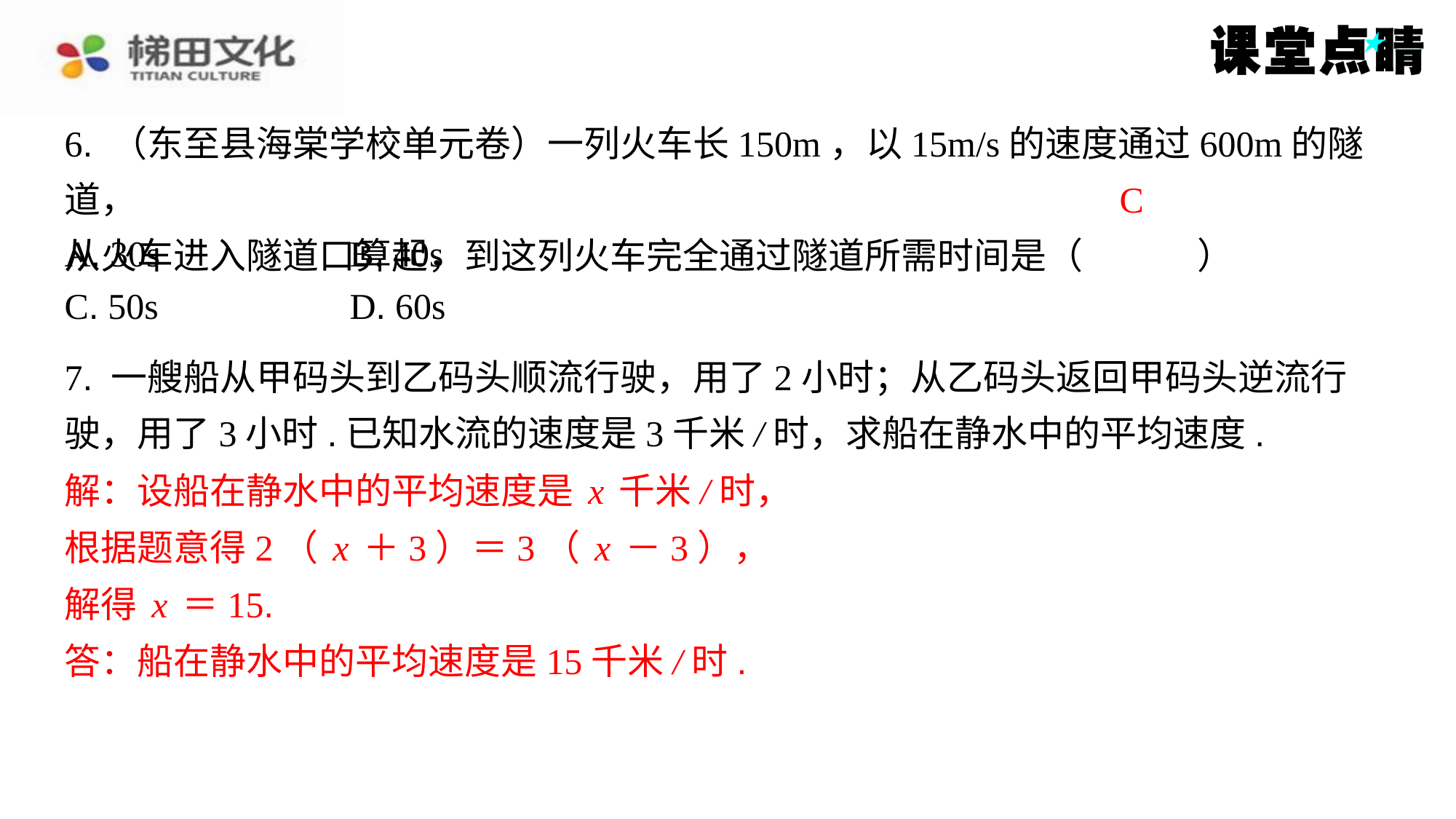

6. （东至县海棠学校单元卷）一列火车长150m，以15m/s的速度通过600m的隧道，
从火车进入隧道口算起，到这列火车完全通过隧道所需时间是（　C　）
C
| A. 30s | B. 40s |
| --- | --- |
| C. 50s | D. 60s |
7. 一艘船从甲码头到乙码头顺流行驶，用了2小时；从乙码头返回甲码头逆流行
驶，用了3小时.已知水流的速度是3千米/时，求船在静水中的平均速度.
解：设船在静水中的平均速度是x千米/时，
根据题意得2（x＋3）＝3（x－3），
解得x＝15.
答：船在静水中的平均速度是15千米/时.
解：设船在静水中的平均速度是x千米/时，
根据题意得2（x＋3）＝3（x－3），
解得x＝15.
答：船在静水中的平均速度是15千米/时.